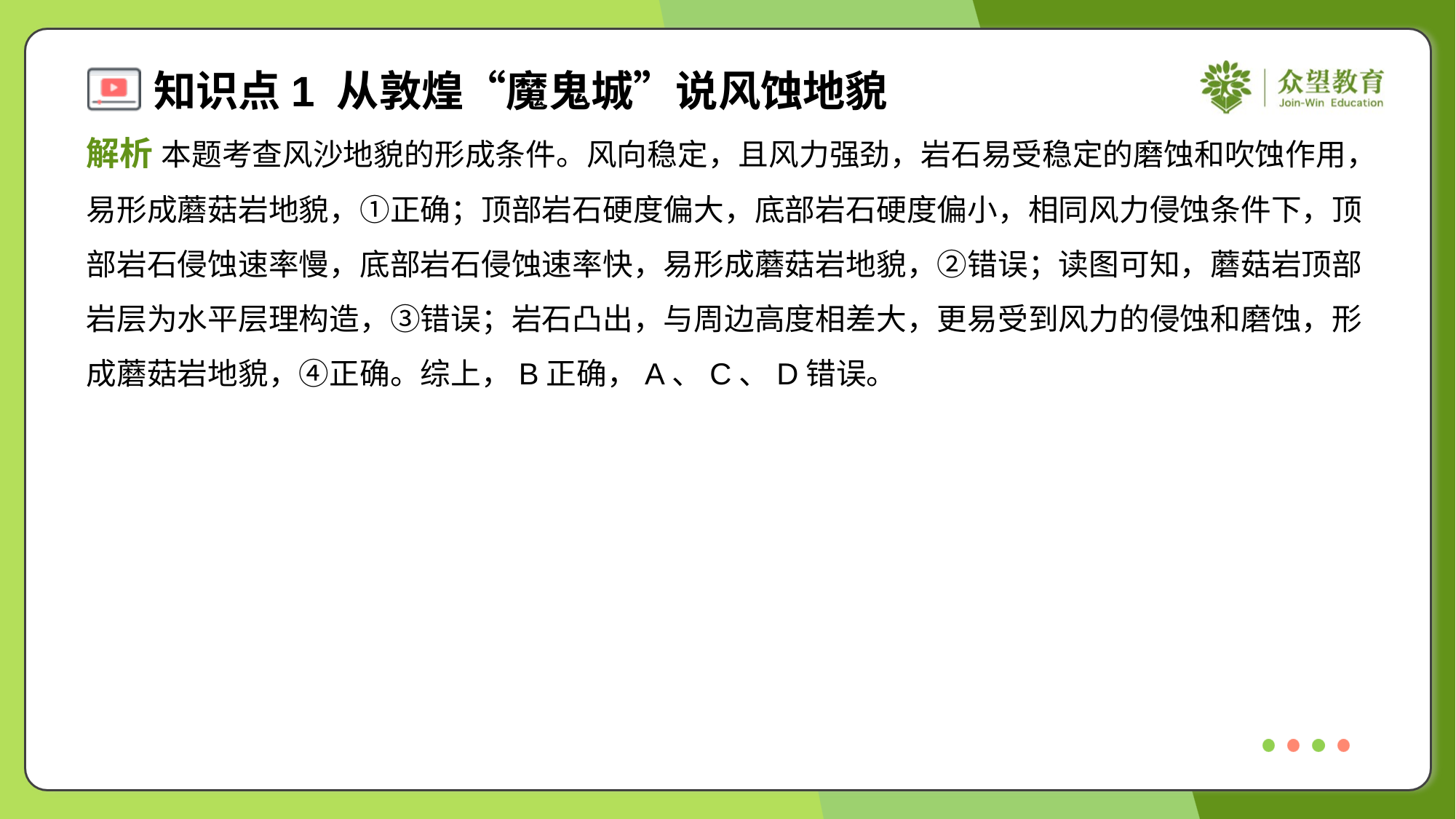

解析 本题考查风沙地貌的形成条件。风向稳定，且风力强劲，岩石易受稳定的磨蚀和吹蚀作用，
易形成蘑菇岩地貌，①正确；顶部岩石硬度偏大，底部岩石硬度偏小，相同风力侵蚀条件下，顶
部岩石侵蚀速率慢，底部岩石侵蚀速率快，易形成蘑菇岩地貌，②错误；读图可知，蘑菇岩顶部
岩层为水平层理构造，③错误；岩石凸出，与周边高度相差大，更易受到风力的侵蚀和磨蚀，形
成蘑菇岩地貌，④正确。综上，B正确，A、C、D错误。